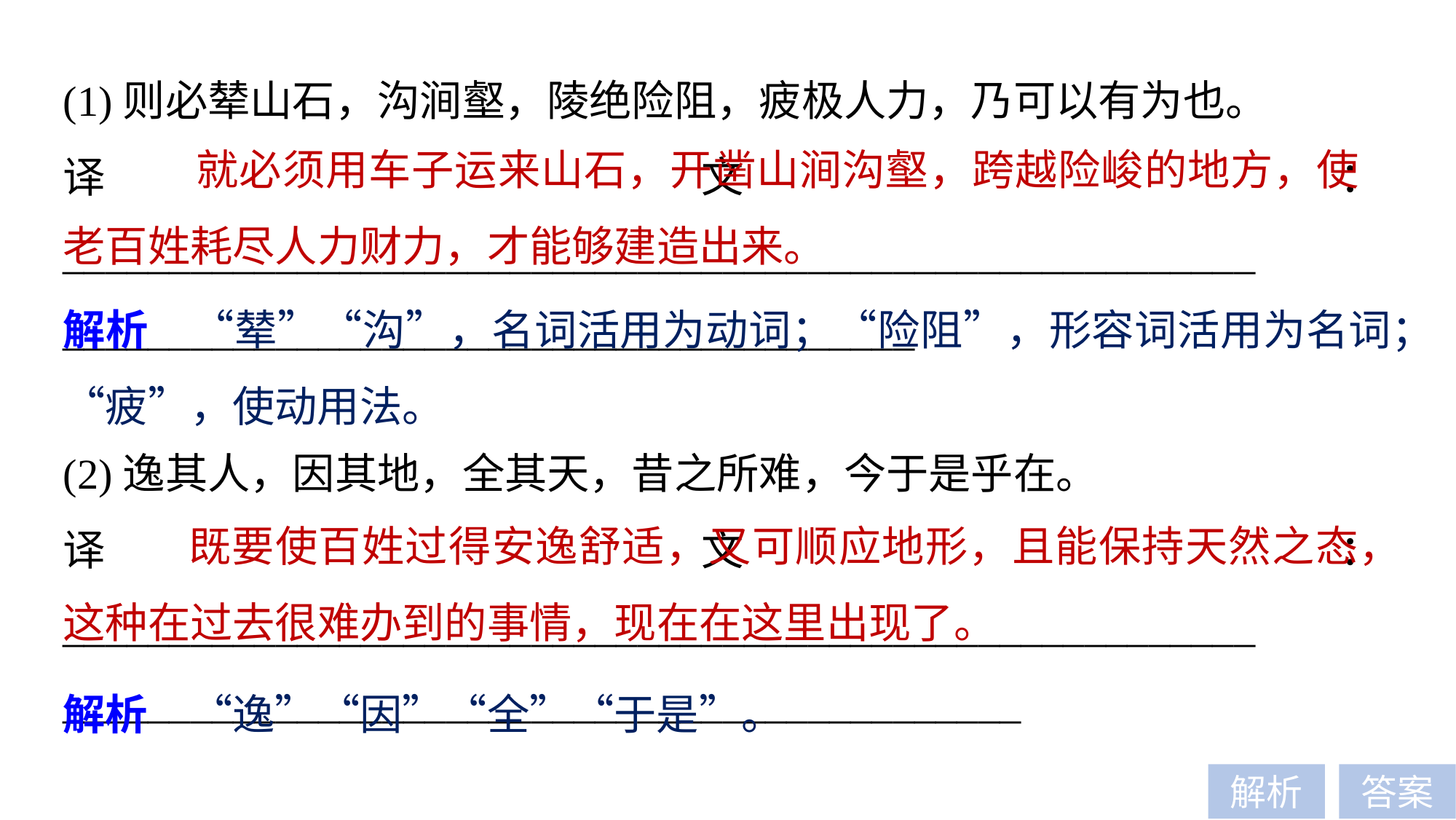

(1)则必辇山石，沟涧壑，陵绝险阻，疲极人力，乃可以有为也。
译文：________________________________________________________
________________________________________
            就必须用车子运来山石，开凿山涧沟壑，跨越险峻的地方，使老百姓耗尽人力财力，才能够建造出来。
解析　“辇”“沟”，名词活用为动词；“险阻”，形容词活用为名词；“疲”，使动用法。
(2)逸其人，因其地，全其天，昔之所难，今于是乎在。
译文：________________________________________________________
_____________________________________________
           既要使百姓过得安逸舒适，又可顺应地形，且能保持天然之态，这种在过去很难办到的事情，现在在这里出现了。
解析　“逸”“因”“全”“于是”。
解析
答案